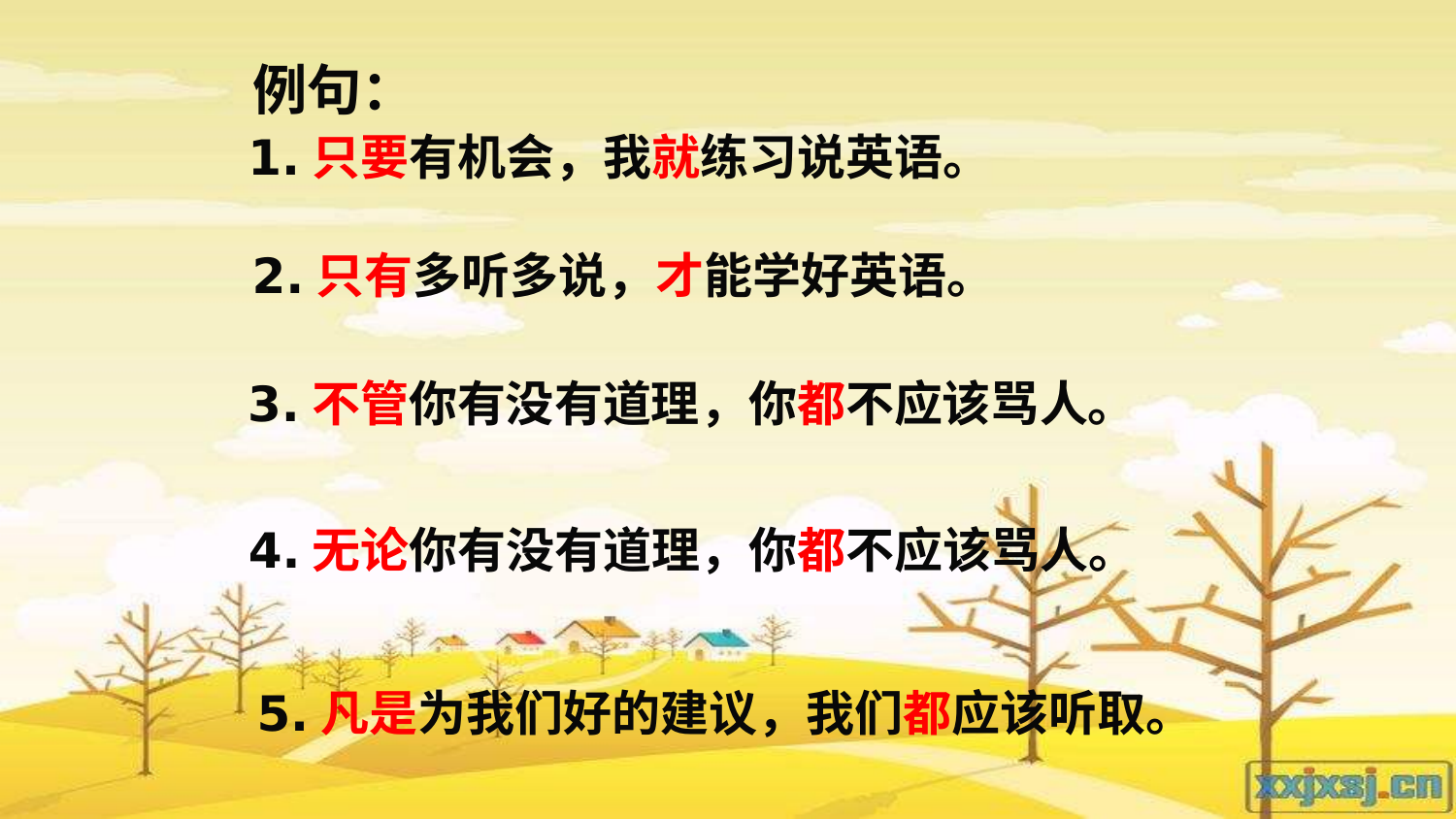

例句：
1.只要有机会，我就练习说英语。
2.只有多听多说，才能学好英语。
 3.不管你有没有道理，你都不应该骂人。
4.无论你有没有道理，你都不应该骂人。
5.凡是为我们好的建议，我们都应该听取。